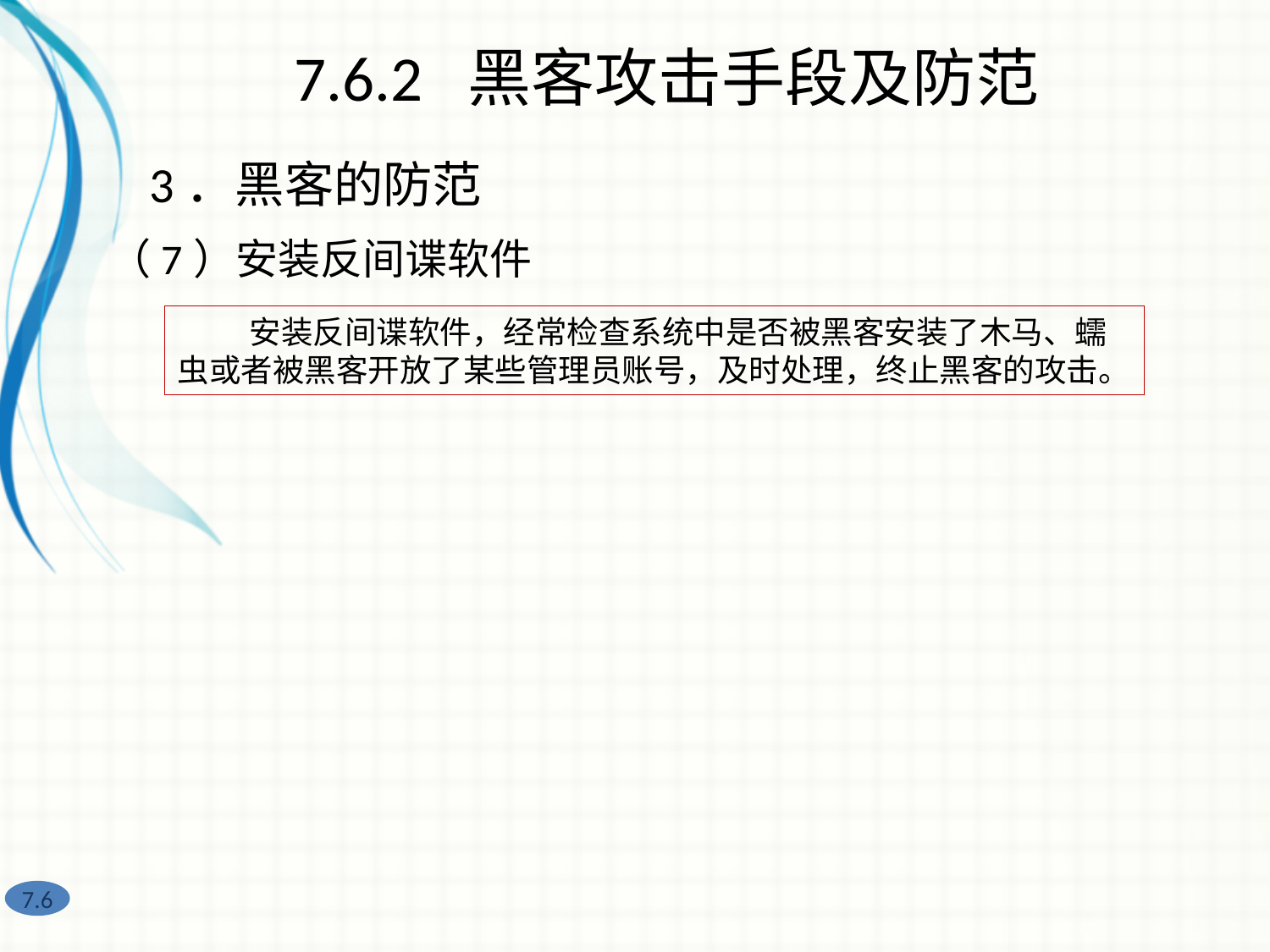

7.6.2  黑客攻击手段及防范
3．黑客的防范
（7）安装反间谍软件
         安装反间谍软件，经常检查系统中是否被黑客安装了木马、蠕虫或者被黑客开放了某些管理员账号，及时处理，终止黑客的攻击。